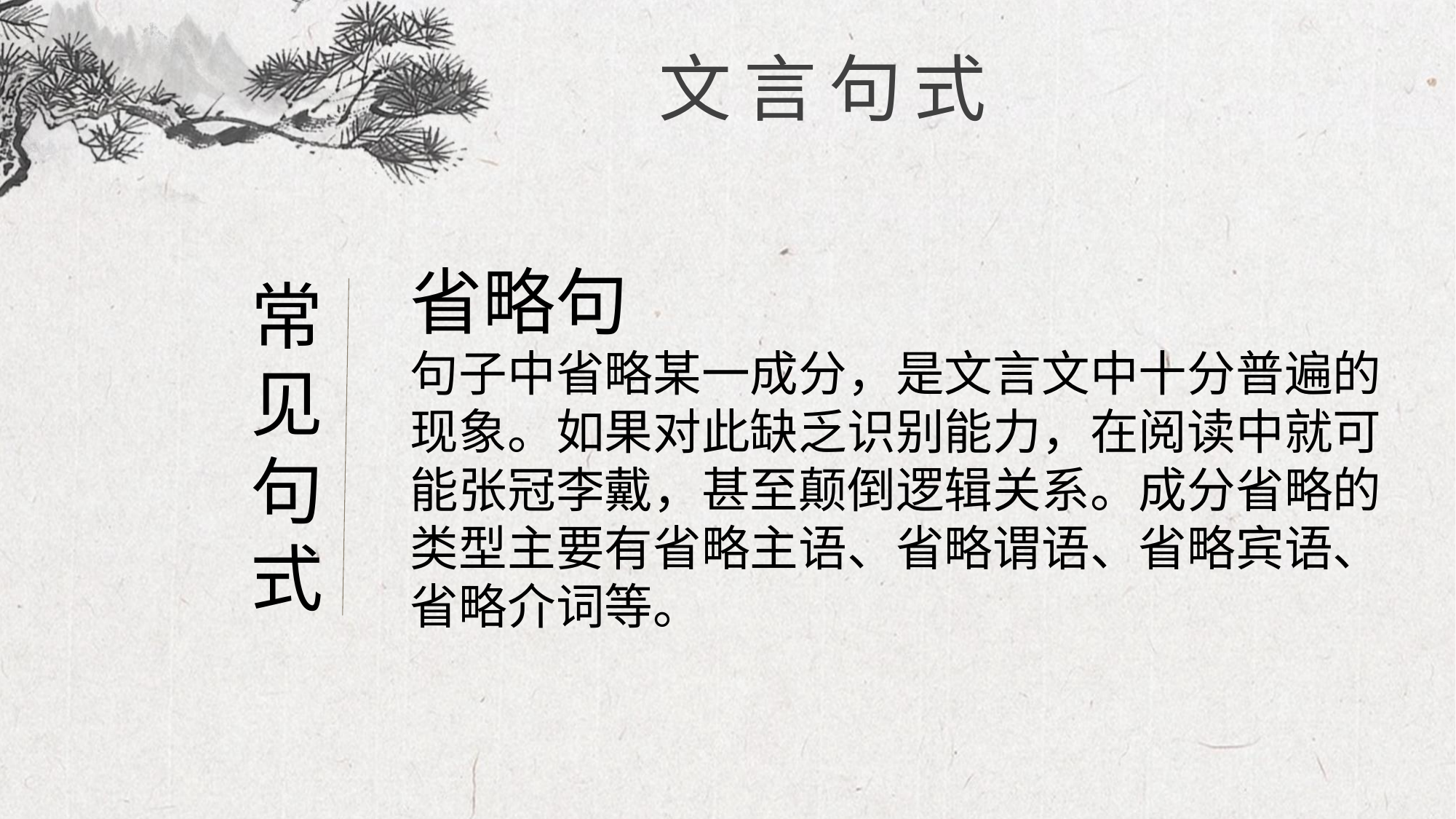

文言句式
省略句
句子中省略某一成分，是文言文中十分普遍的现象。如果对此缺乏识别能力，在阅读中就可能张冠李戴，甚至颠倒逻辑关系。成分省略的类型主要有省略主语、省略谓语、省略宾语、省略介词等。
常见句式